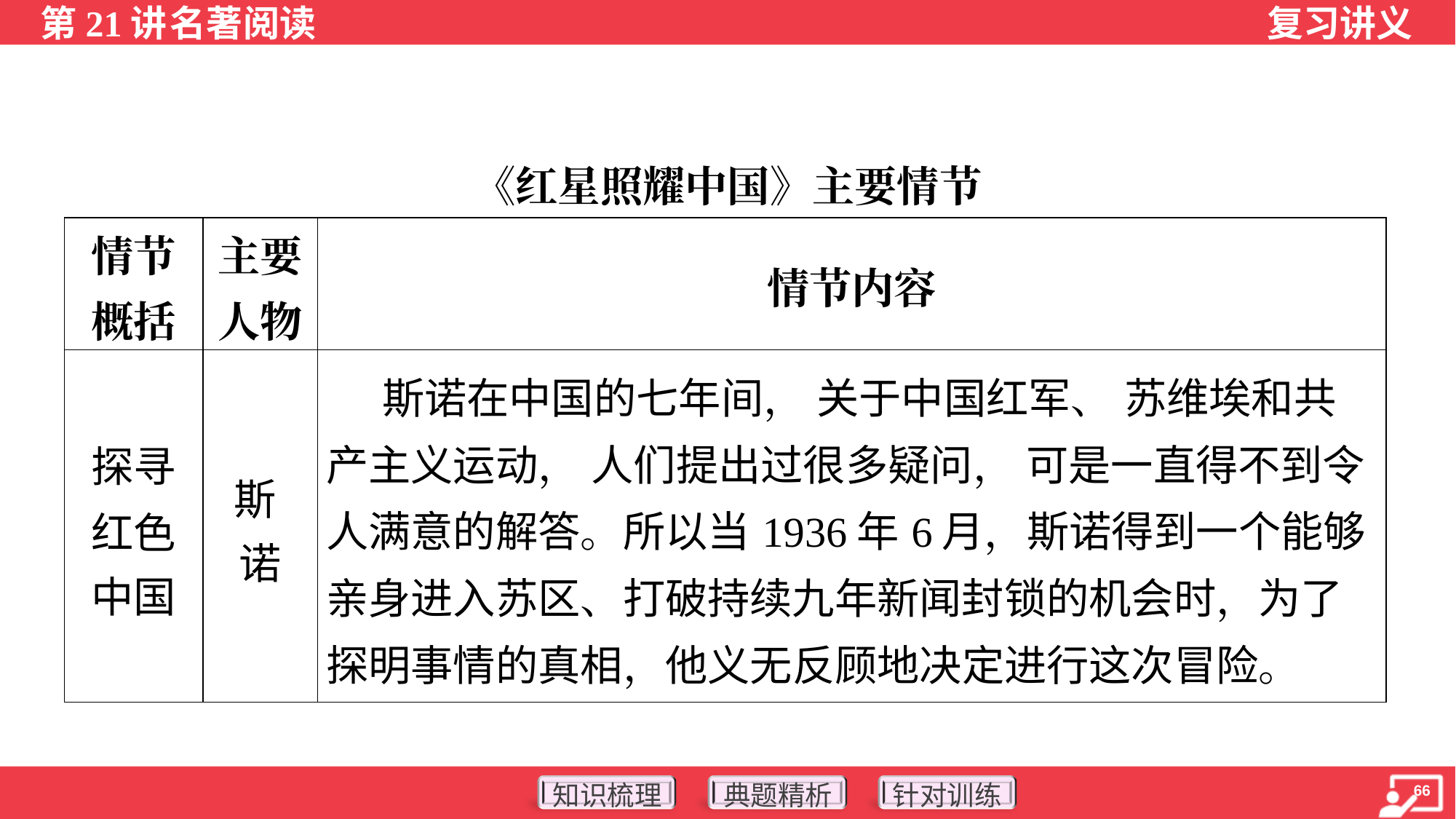

《红星照耀中国》主要情节
| 情节 概括 | 主要 人物 | 情节内容 |
| --- | --- | --- |
| 探寻 红色 中国 | 斯 诺 | 斯诺在中国的七年间， 关于中国红军、 苏维埃和共产主义运动， 人们提出过很多疑问， 可是一直得不到令人满意的解答。所以当1936年6月，斯诺得到一个能够亲身进入苏区、打破持续九年新闻封锁的机会时，为了探明事情的真相，他义无反顾地决定进行这次冒险。 |